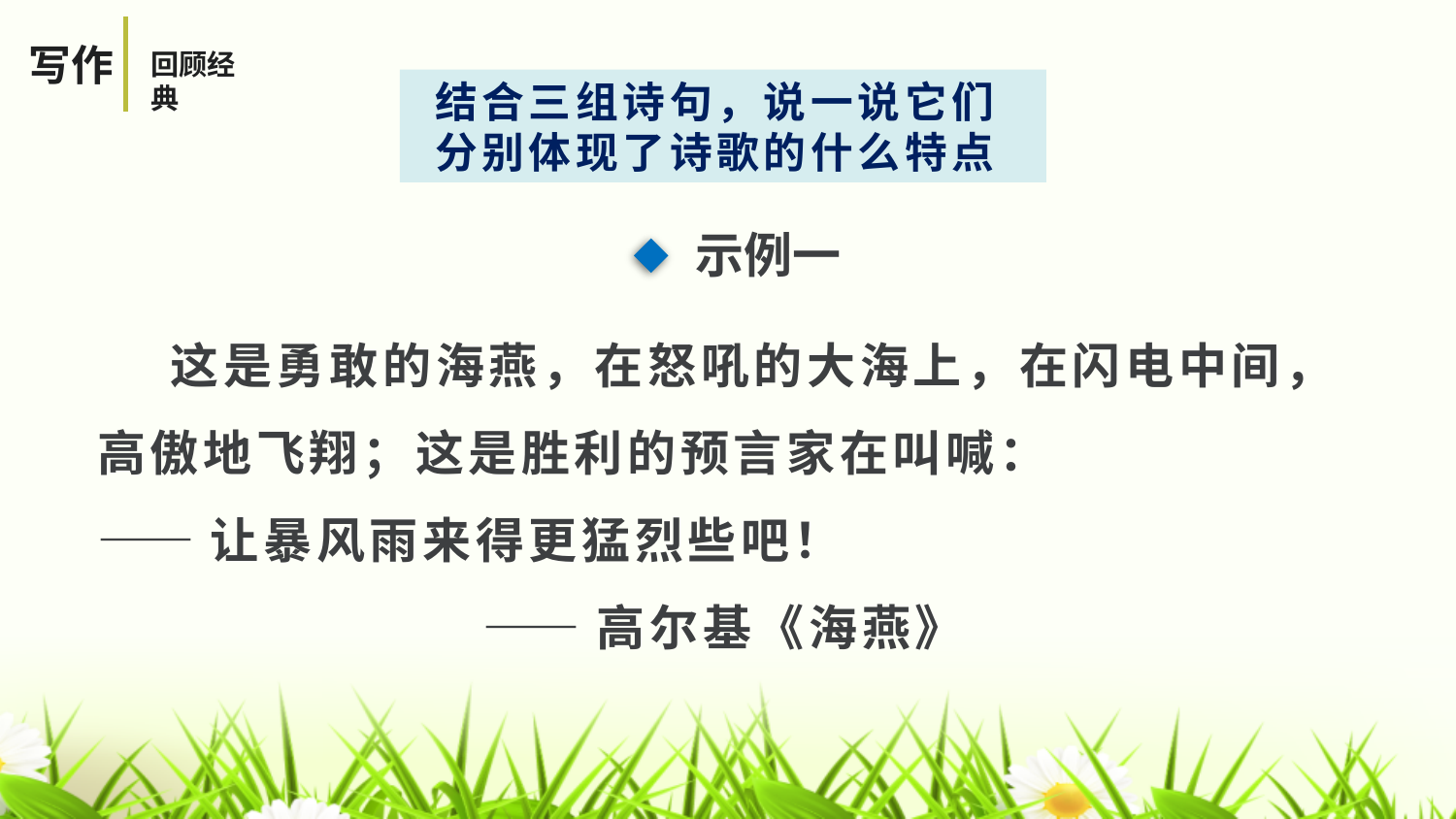

写作
回顾经典
 结合三组诗句，说一说它们
 分别体现了诗歌的什么特点
示例一

    这是勇敢的海燕，在怒吼的大海上，在闪电中间，高傲地飞翔；这是胜利的预言家在叫喊：
——让暴风雨来得更猛烈些吧！
                         ——高尔基《海燕》